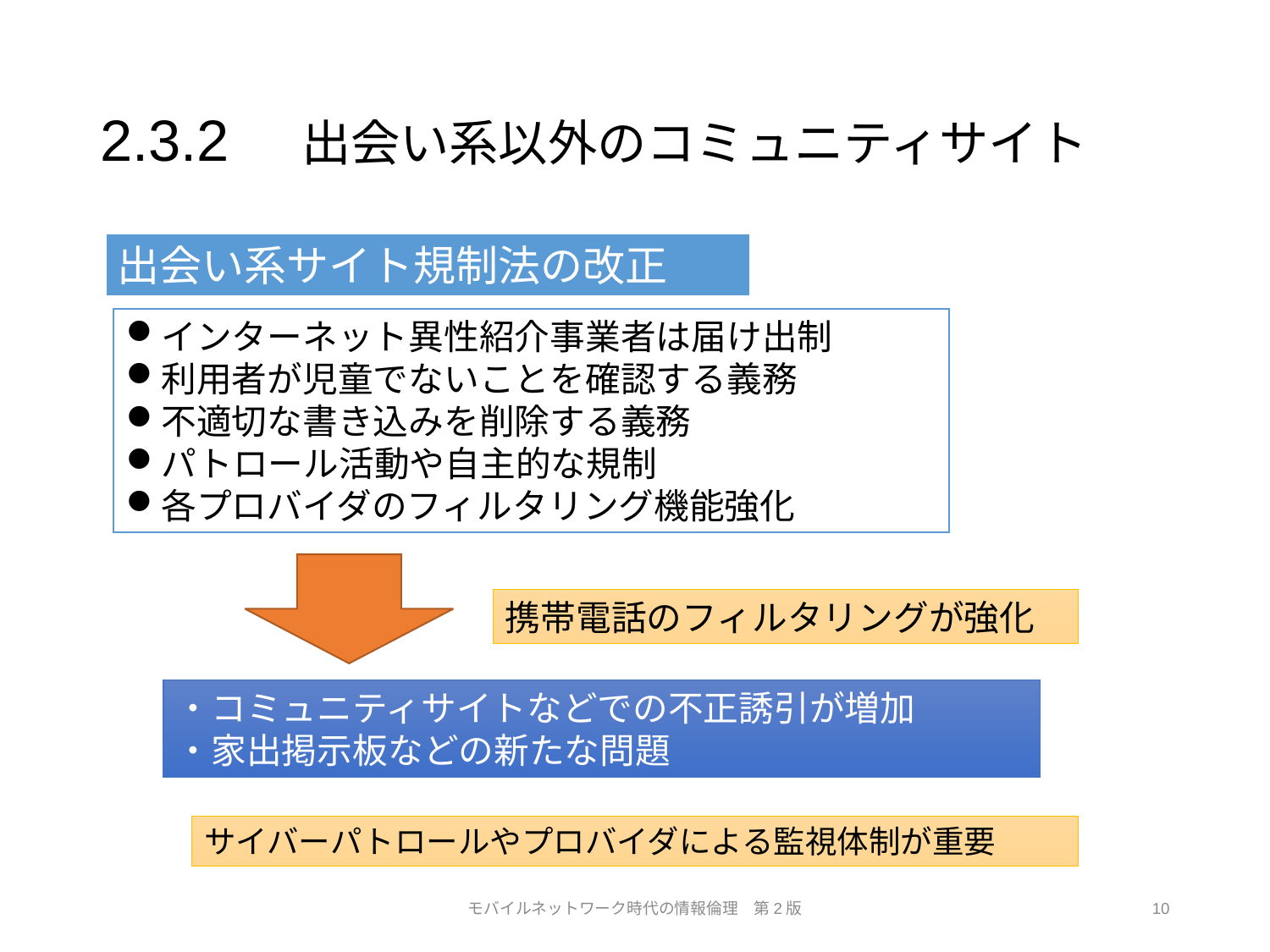

# 2.3.2　出会い系以外のコミュニティサイト
出会い系サイト規制法の改正
インターネット異性紹介事業者は届け出制
利用者が児童でないことを確認する義務
不適切な書き込みを削除する義務
パトロール活動や自主的な規制
各プロバイダのフィルタリング機能強化

携帯電話のフィルタリングが強化
・コミュニティサイトなどでの不正誘引が増加
・家出掲示板などの新たな問題
サイバーパトロールやプロバイダによる監視体制が重要
モバイルネットワーク時代の情報倫理　第2版
10